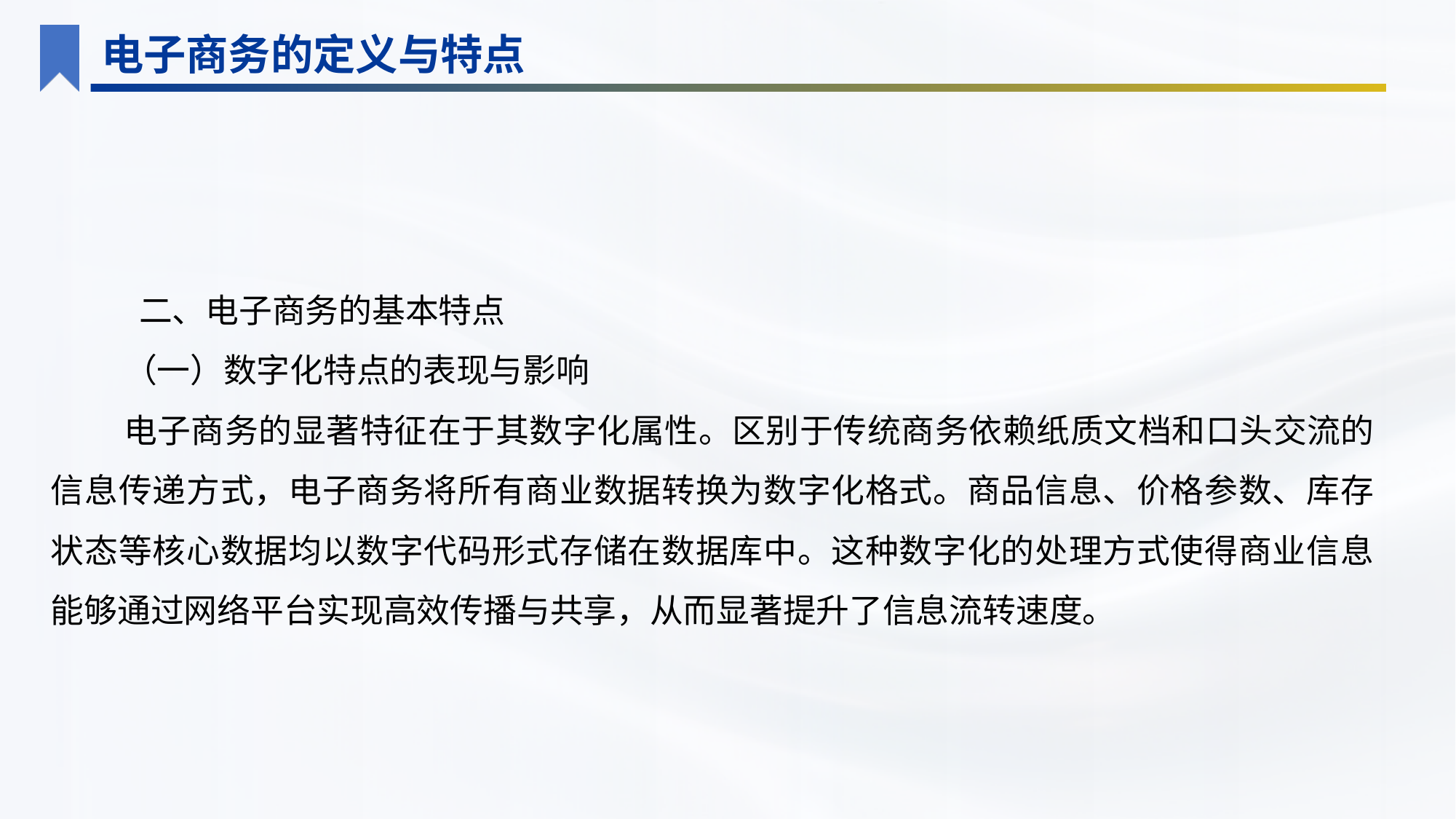

电子商务的定义与特点
 二、电子商务的基本特点
（一）数字化特点的表现与影响
电子商务的显著特征在于其数字化属性。区别于传统商务依赖纸质文档和口头交流的信息传递方式，电子商务将所有商业数据转换为数字化格式。商品信息、价格参数、库存状态等核心数据均以数字代码形式存储在数据库中。这种数字化的处理方式使得商业信息能够通过网络平台实现高效传播与共享，从而显著提升了信息流转速度。